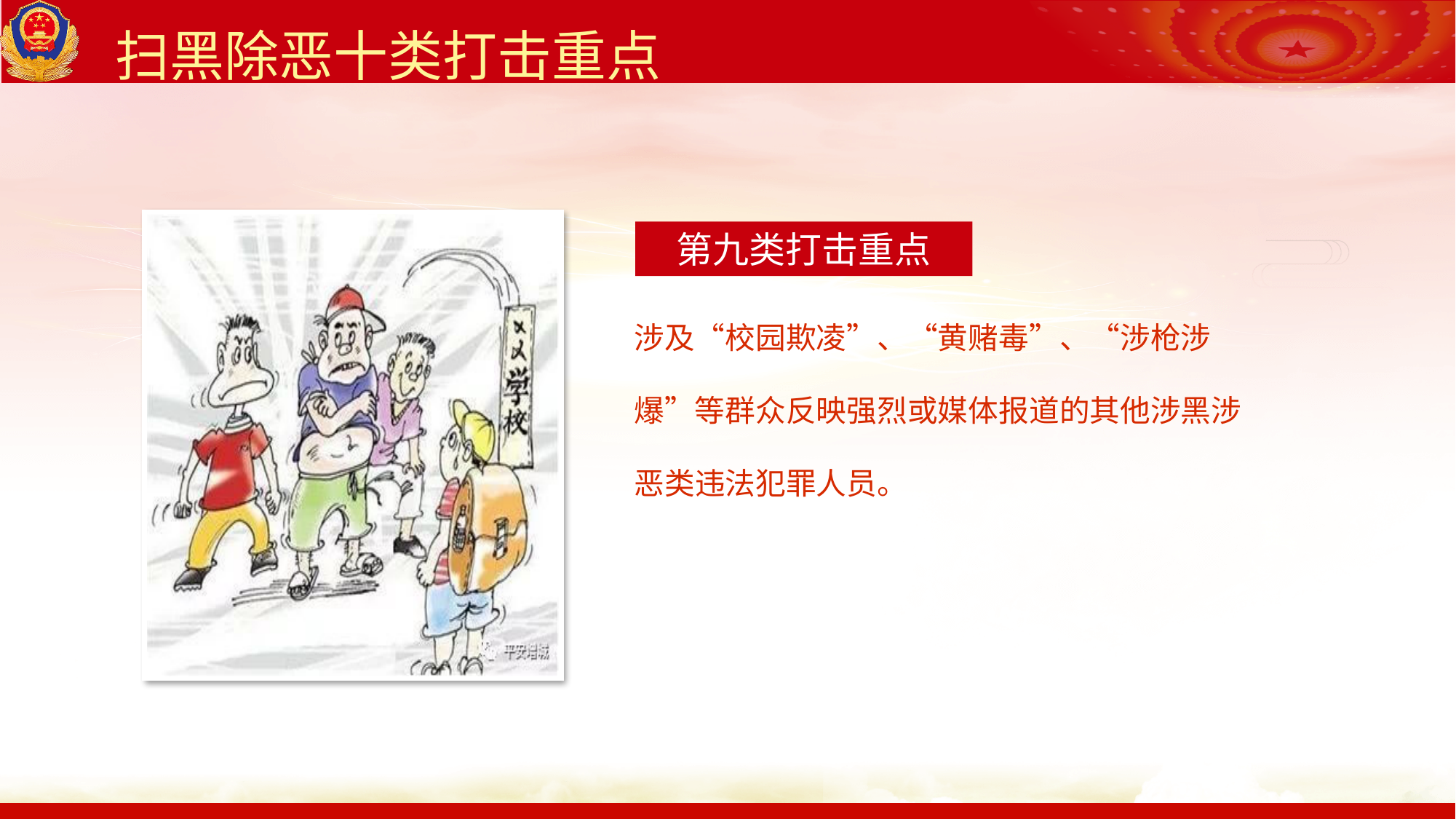

扫黑除恶十类打击重点

第九类打击重点
涉及“校园欺凌”、“黄赌毒”、“涉枪涉爆”等群众反映强烈或媒体报道的其他涉黑涉恶类违法犯罪人员。